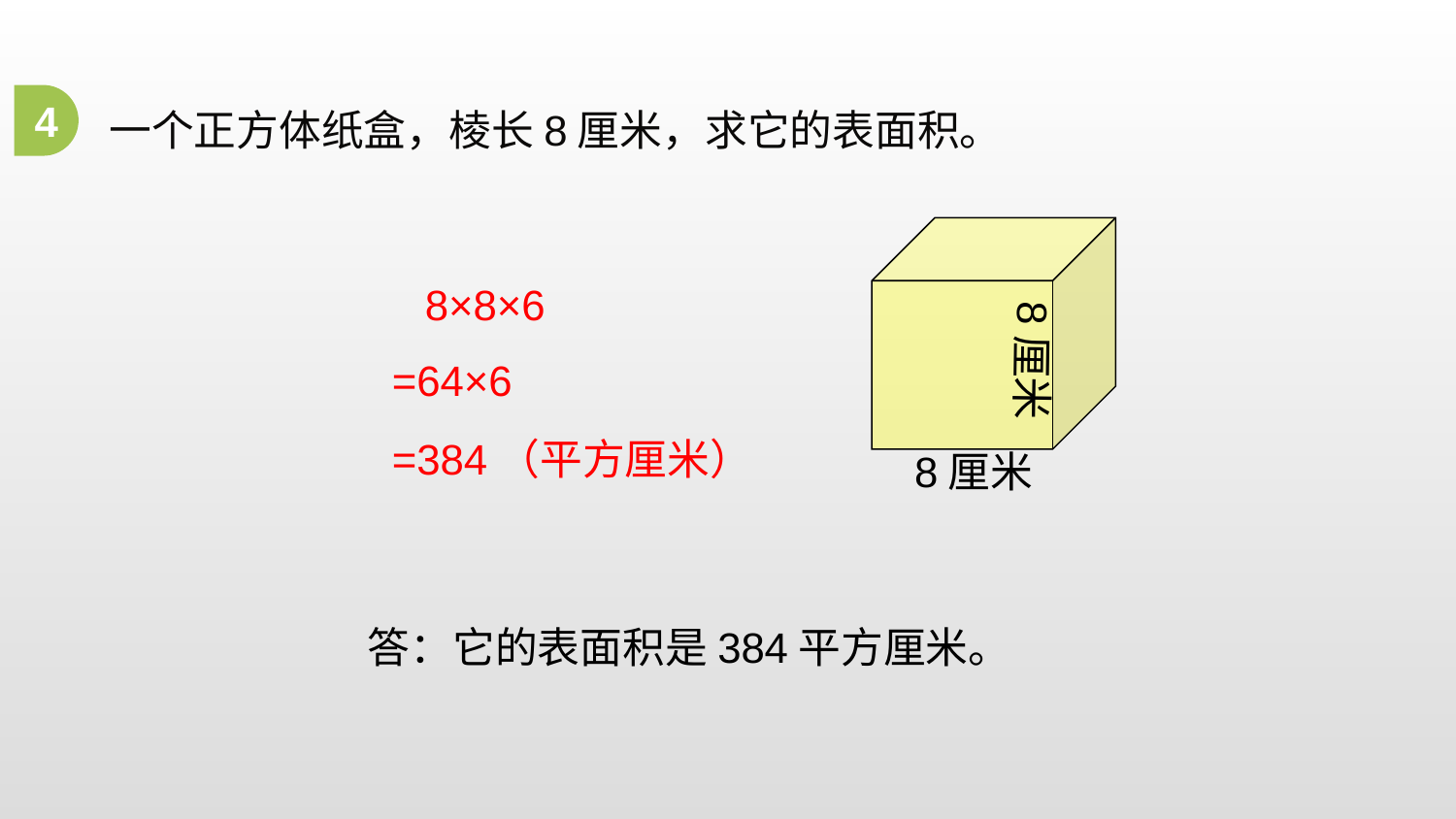

4
一个正方体纸盒，棱长8厘米，求它的表面积。

8×8×6
8厘米
=64×6
=384（平方厘米）
8厘米
答：它的表面积是384平方厘米。